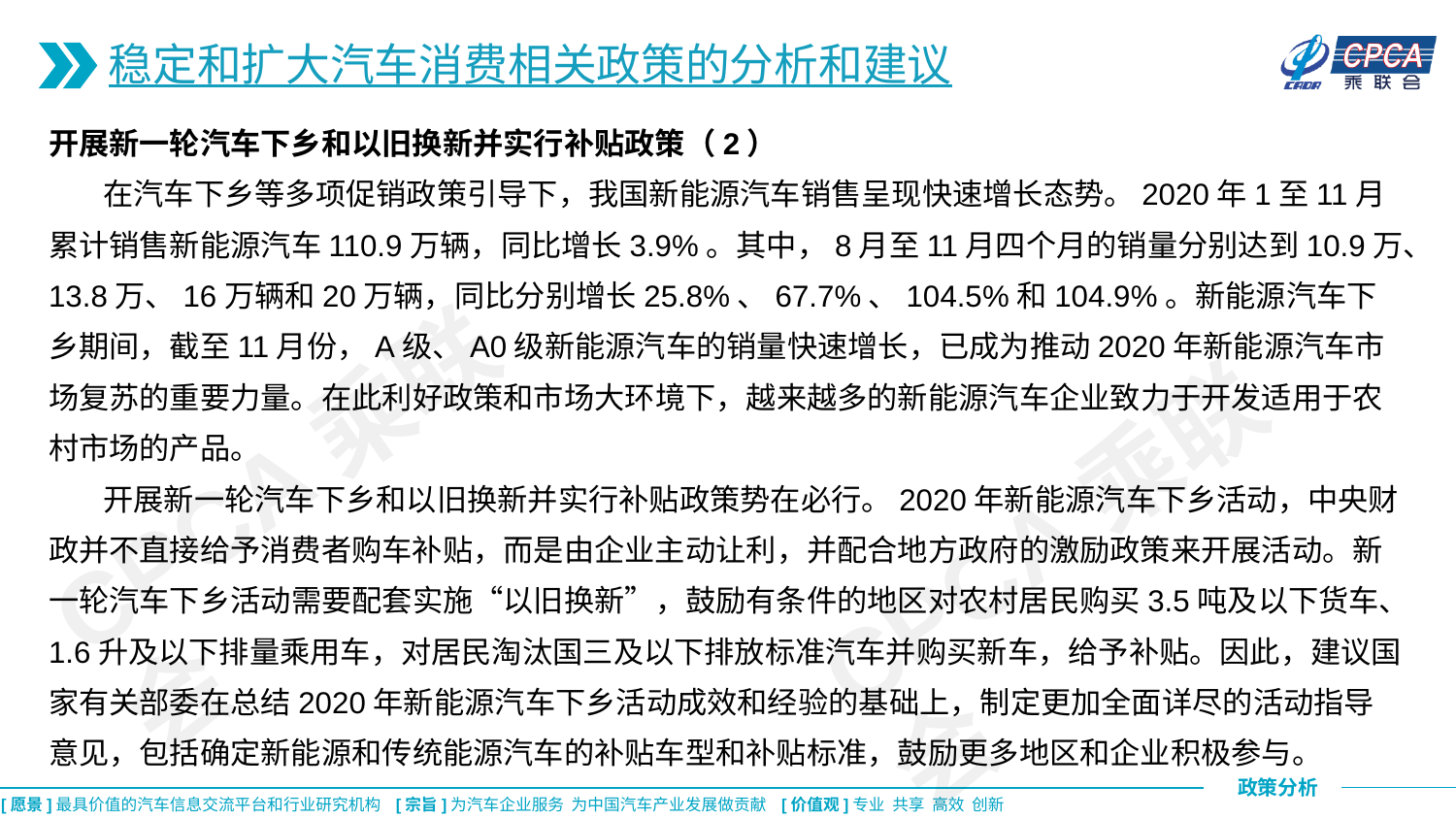

稳定和扩大汽车消费相关政策的分析和建议
开展新一轮汽车下乡和以旧换新并实行补贴政策（2）
       在汽车下乡等多项促销政策引导下，我国新能源汽车销售呈现快速增长态势。2020年1至11月累计销售新能源汽车110.9万辆，同比增长3.9%。其中，8月至11月四个月的销量分别达到10.9万、13.8万、16万辆和20万辆，同比分别增长25.8%、67.7%、104.5%和104.9%。新能源汽车下乡期间，截至11月份，A级、A0级新能源汽车的销量快速增长，已成为推动2020年新能源汽车市场复苏的重要力量。在此利好政策和市场大环境下，越来越多的新能源汽车企业致力于开发适用于农村市场的产品。
       开展新一轮汽车下乡和以旧换新并实行补贴政策势在必行。2020年新能源汽车下乡活动，中央财政并不直接给予消费者购车补贴，而是由企业主动让利，并配合地方政府的激励政策来开展活动。新一轮汽车下乡活动需要配套实施“以旧换新”，鼓励有条件的地区对农村居民购买3.5吨及以下货车、1.6升及以下排量乘用车，对居民淘汰国三及以下排放标准汽车并购买新车，给予补贴。因此，建议国家有关部委在总结2020年新能源汽车下乡活动成效和经验的基础上，制定更加全面详尽的活动指导意见，包括确定新能源和传统能源汽车的补贴车型和补贴标准，鼓励更多地区和企业积极参与。
CPCA乘联会
CPCA乘联会